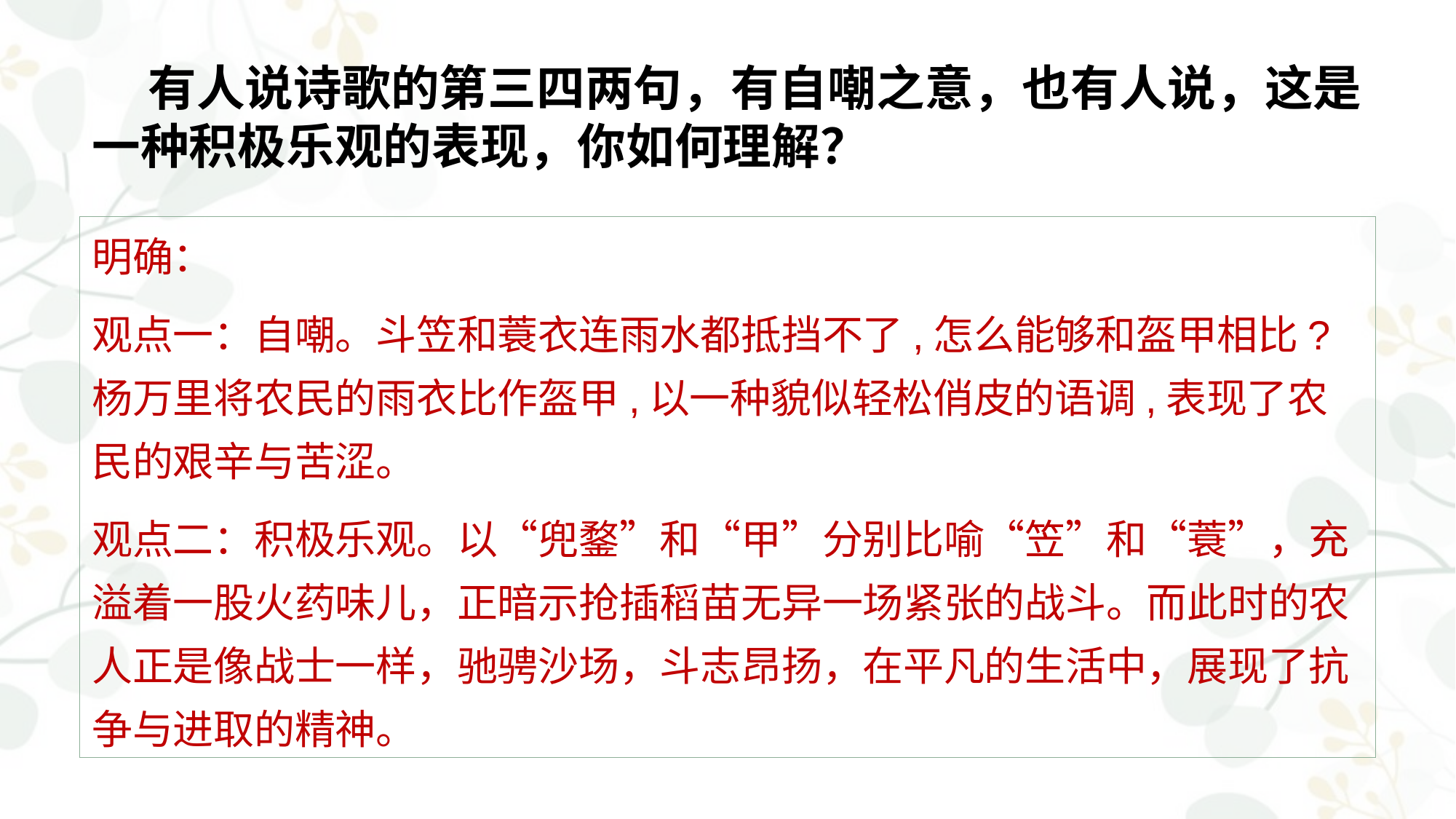

# 有人说诗歌的第三四两句，有自嘲之意，也有人说，这是一种积极乐观的表现，你如何理解？
明确：
观点一：自嘲。斗笠和蓑衣连雨水都抵挡不了,怎么能够和盔甲相比?杨万里将农民的雨衣比作盔甲,以一种貌似轻松俏皮的语调,表现了农民的艰辛与苦涩。
观点二：积极乐观。以“兜鍪”和“甲”分别比喻“笠”和“蓑”，充溢着一股火药味儿，正暗示抢插稻苗无异一场紧张的战斗。而此时的农人正是像战士一样，驰骋沙场，斗志昂扬，在平凡的生活中，展现了抗争与进取的精神。